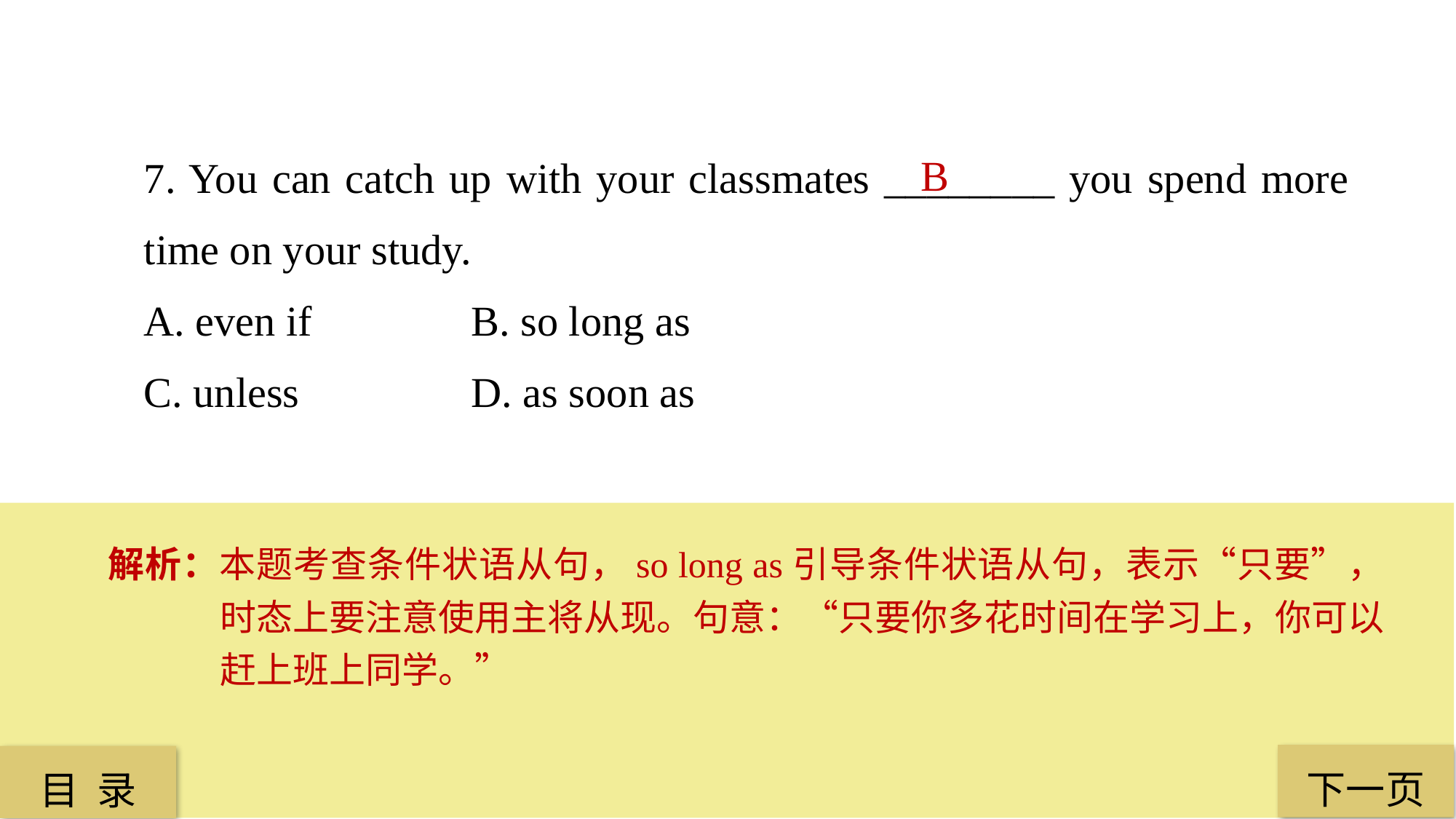

7. You can catch up with your classmates ________ you spend more time on your study.
A. even if 		B. so long as
C. unless 		D. as soon as
B
解析：本题考查条件状语从句，so long as引导条件状语从句，表示“只要”，时态上要注意使用主将从现。句意：“只要你多花时间在学习上，你可以赶上班上同学。”